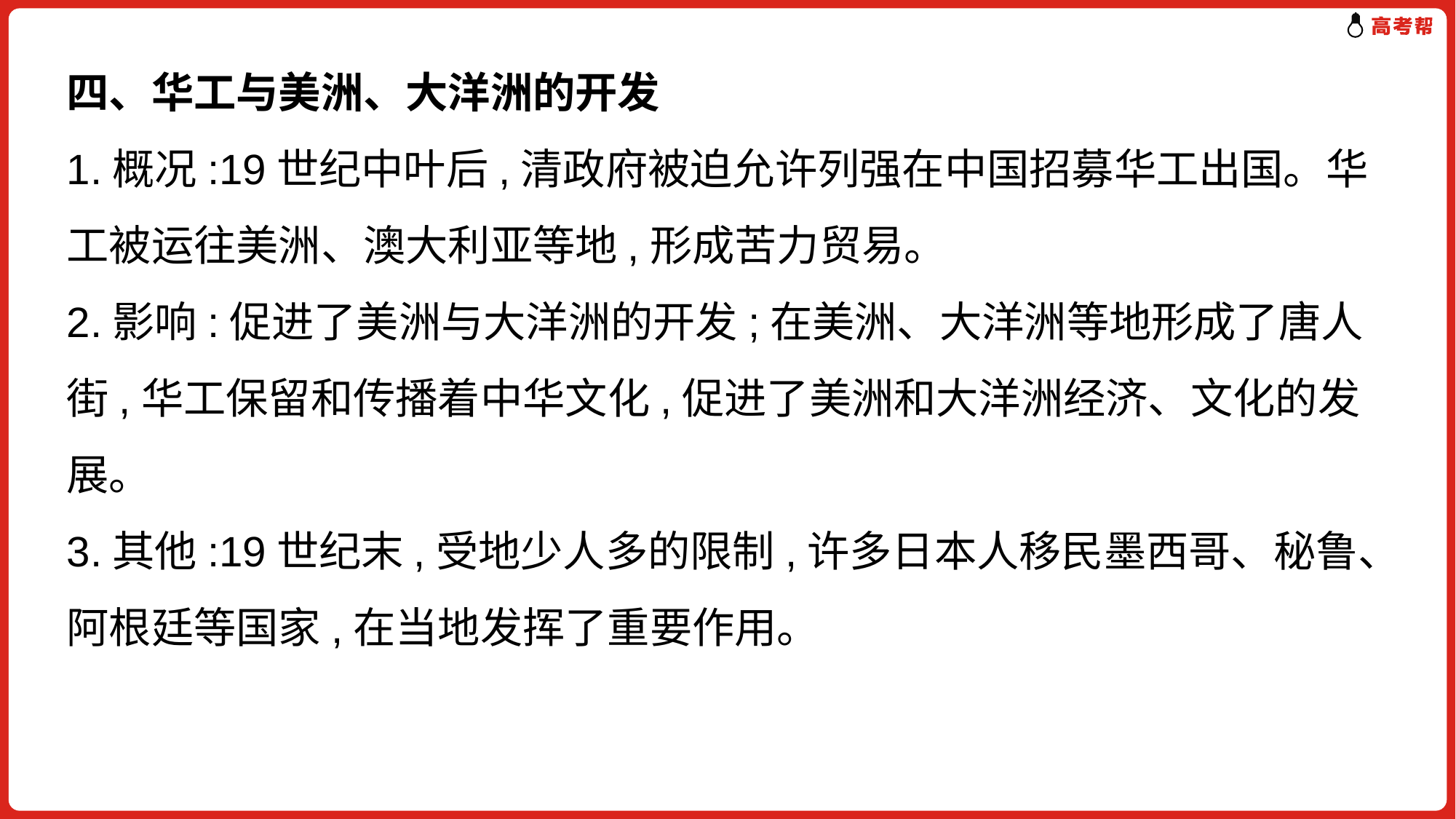

四、华工与美洲、大洋洲的开发
1.概况:19世纪中叶后,清政府被迫允许列强在中国招募华工出国。华工被运往美洲、澳大利亚等地,形成苦力贸易。
2.影响:促进了美洲与大洋洲的开发;在美洲、大洋洲等地形成了唐人街,华工保留和传播着中华文化,促进了美洲和大洋洲经济、文化的发展。
3.其他:19世纪末,受地少人多的限制,许多日本人移民墨西哥、秘鲁、阿根廷等国家,在当地发挥了重要作用。